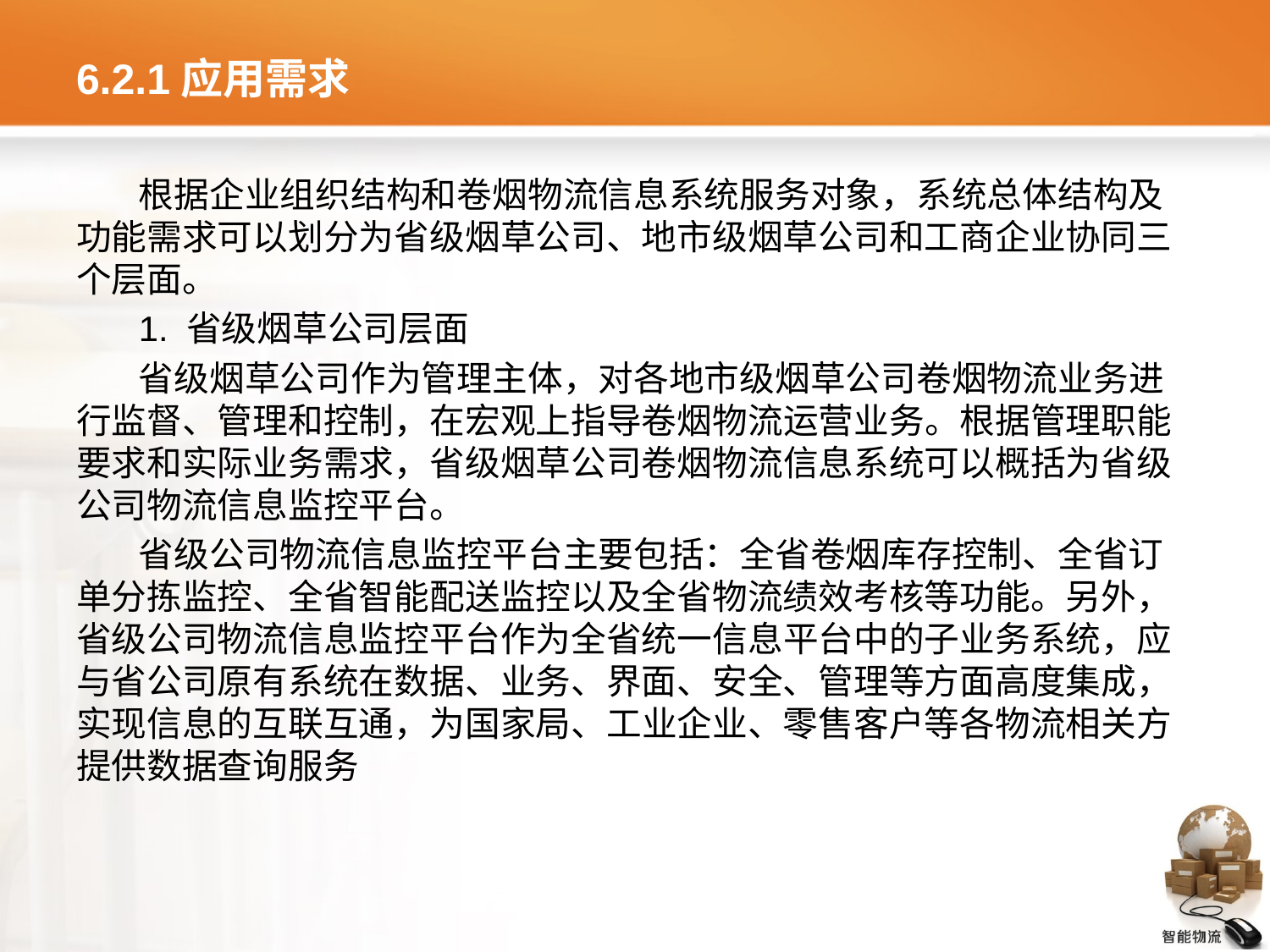

# 6.2.1应用需求
根据企业组织结构和卷烟物流信息系统服务对象，系统总体结构及功能需求可以划分为省级烟草公司、地市级烟草公司和工商企业协同三个层面。
1. 省级烟草公司层面
省级烟草公司作为管理主体，对各地市级烟草公司卷烟物流业务进行监督、管理和控制，在宏观上指导卷烟物流运营业务。根据管理职能要求和实际业务需求，省级烟草公司卷烟物流信息系统可以概括为省级公司物流信息监控平台。
省级公司物流信息监控平台主要包括：全省卷烟库存控制、全省订单分拣监控、全省智能配送监控以及全省物流绩效考核等功能。另外，省级公司物流信息监控平台作为全省统一信息平台中的子业务系统，应与省公司原有系统在数据、业务、界面、安全、管理等方面高度集成，实现信息的互联互通，为国家局、工业企业、零售客户等各物流相关方提供数据查询服务